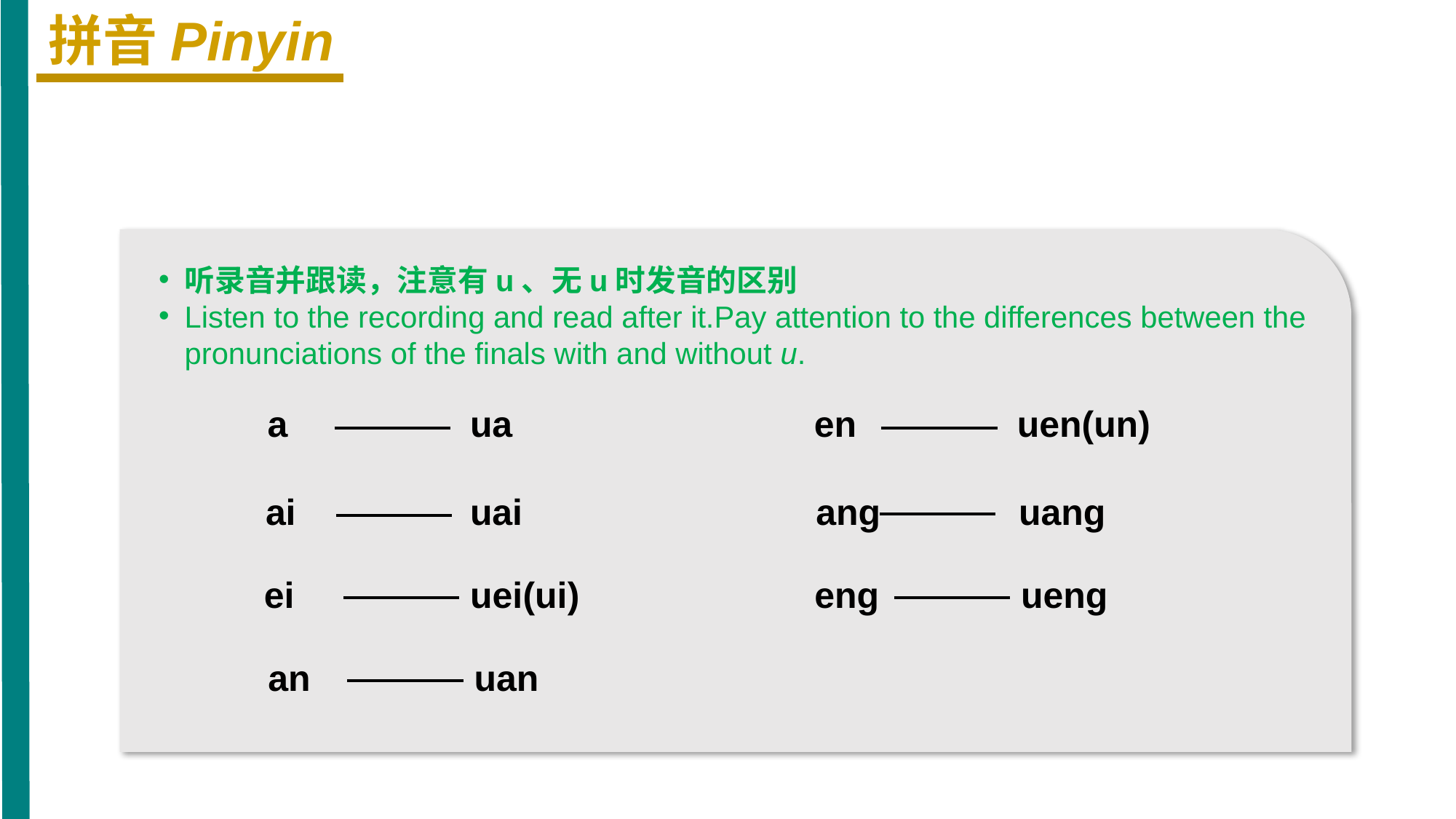

拼音Pinyin

听录音并跟读，注意有u、无u时发音的区别
Listen to the recording and read after it.Pay attention to the differences between the pronunciations of the finals with and without u.

a
ua
en
uen(un)
ai
uai
anɡ
uanɡ
ei
uei(ui)
enɡ
uenɡ
an
uan